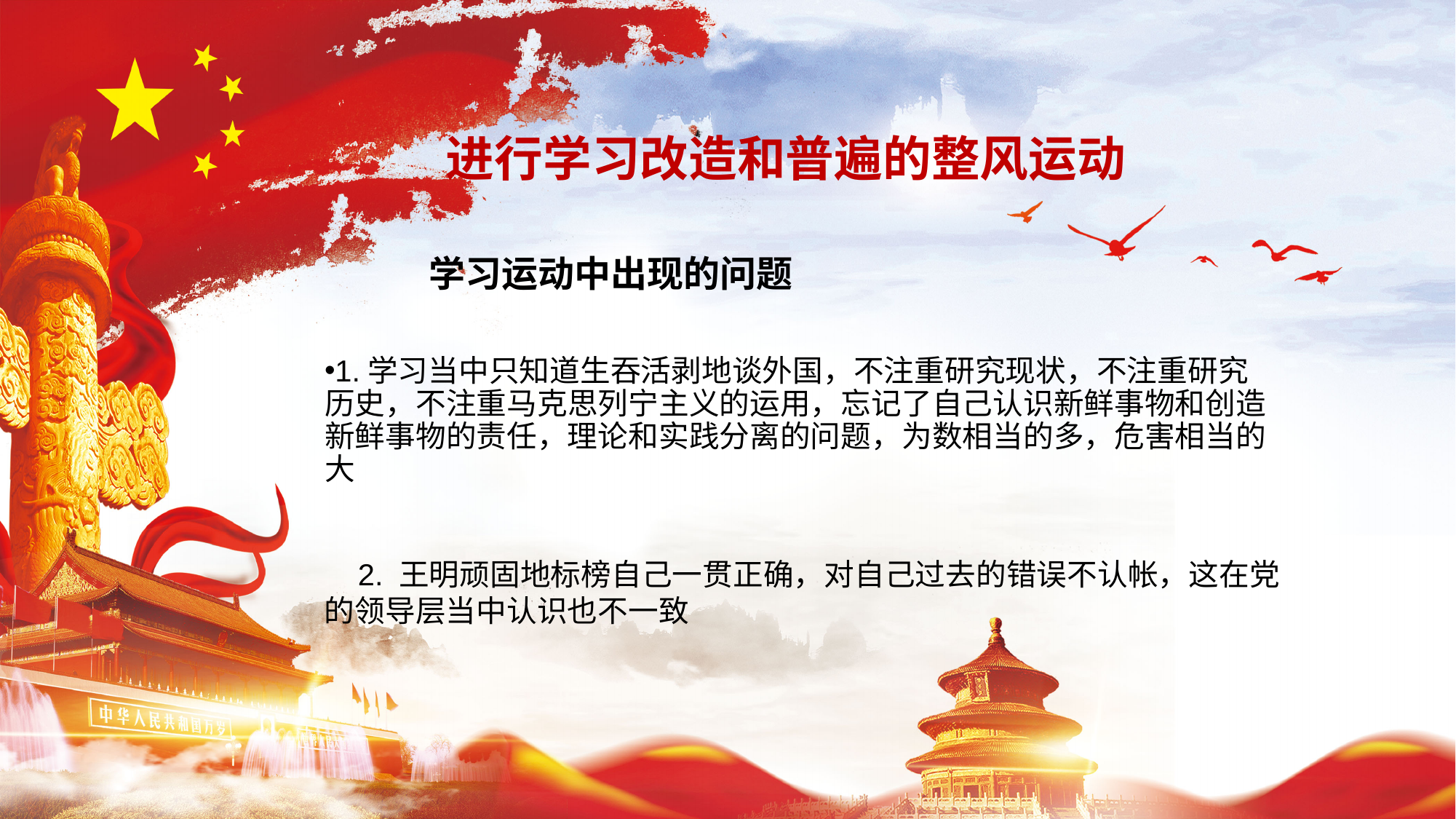

# 进行学习改造和普遍的整风运动
学习运动中出现的问题
1.学习当中只知道生吞活剥地谈外国，不注重研究现状，不注重研究历史，不注重马克思列宁主义的运用，忘记了自己认识新鲜事物和创造新鲜事物的责任，理论和实践分离的问题，为数相当的多，危害相当的大

    2. 王明顽固地标榜自己一贯正确，对自己过去的错误不认帐，这在党的领导层当中认识也不一致